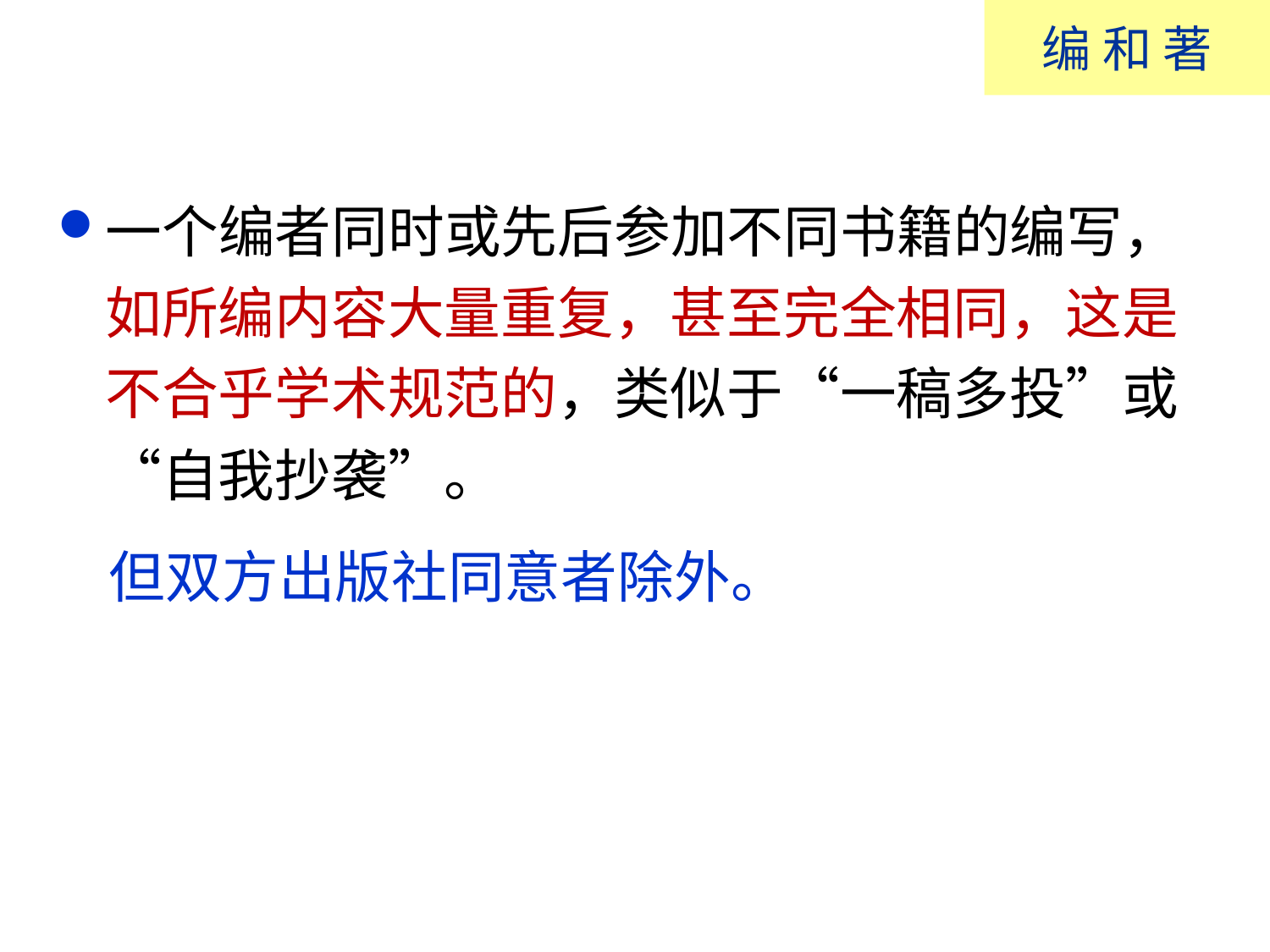

编 和 著
一个编者同时或先后参加不同书籍的编写，如所编内容大量重复，甚至完全相同，这是不合乎学术规范的，类似于“一稿多投”或“自我抄袭”。
   但双方出版社同意者除外。